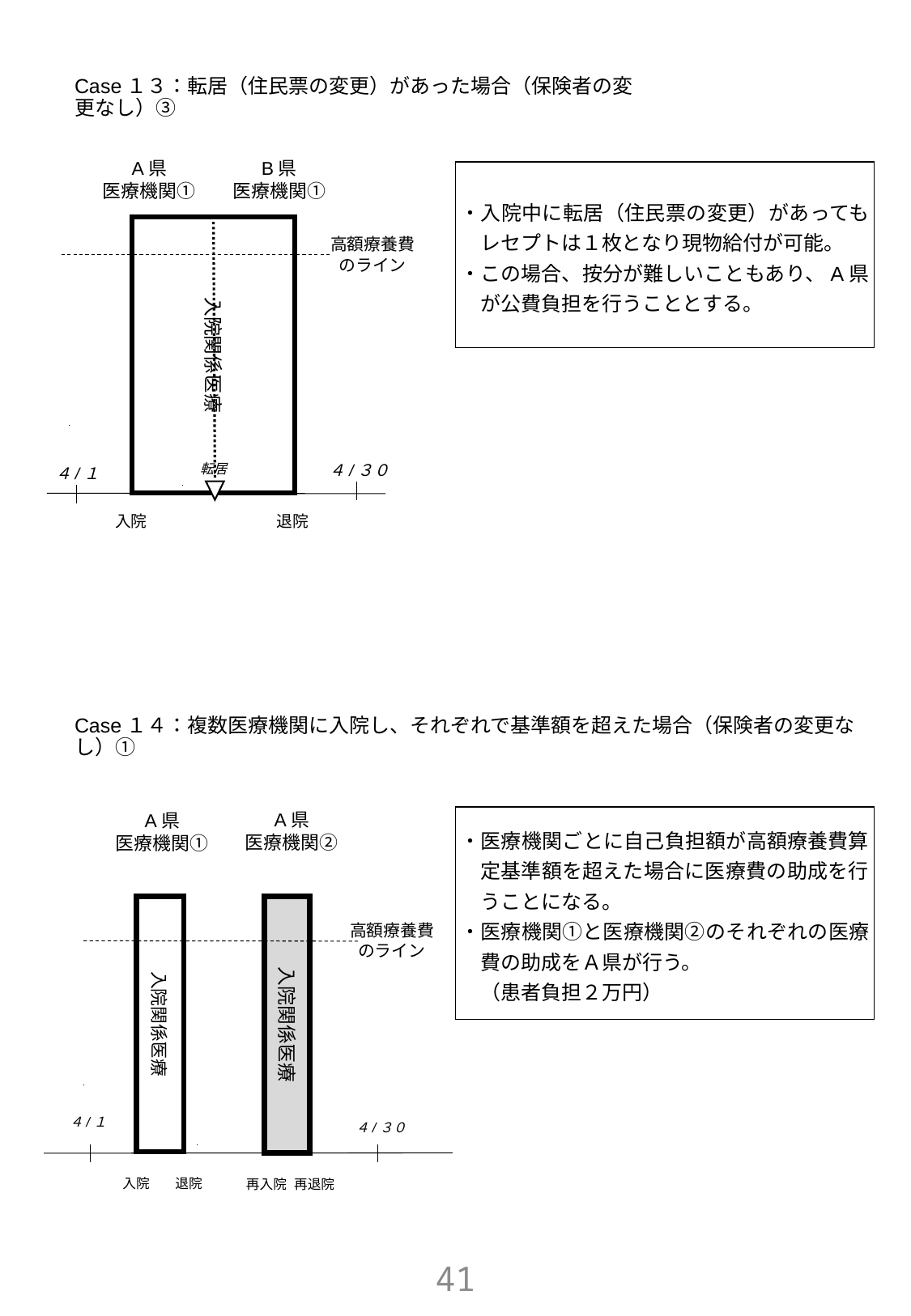

# Case１３：転居（住民票の変更）があった場合（保険者の変更なし）③
B県
医療機関①
A県
医療機関①
・入院中に転居（住民票の変更）があってもレセプトは１枚となり現物給付が可能。
・この場合、按分が難しいこともあり、A県が公費負担を行うこととする。
入院関係医療
高額療養費
のライン
転居
４/３０
４/１

入院
退院
Case１４：複数医療機関に入院し、それぞれで基準額を超えた場合（保険者の変更なし）①
A県
医療機関②
A県
医療機関①
・医療機関ごとに自己負担額が高額療養費算定基準額を超えた場合に医療費の助成を行うことになる。
・医療機関①と医療機関②のそれぞれの医療費の助成をＡ県が行う。
　（患者負担２万円）
入院関係医療
入院関係医療
高額療養費
のライン
４/１
４/３０
入院
退院
再入院
再退院
41